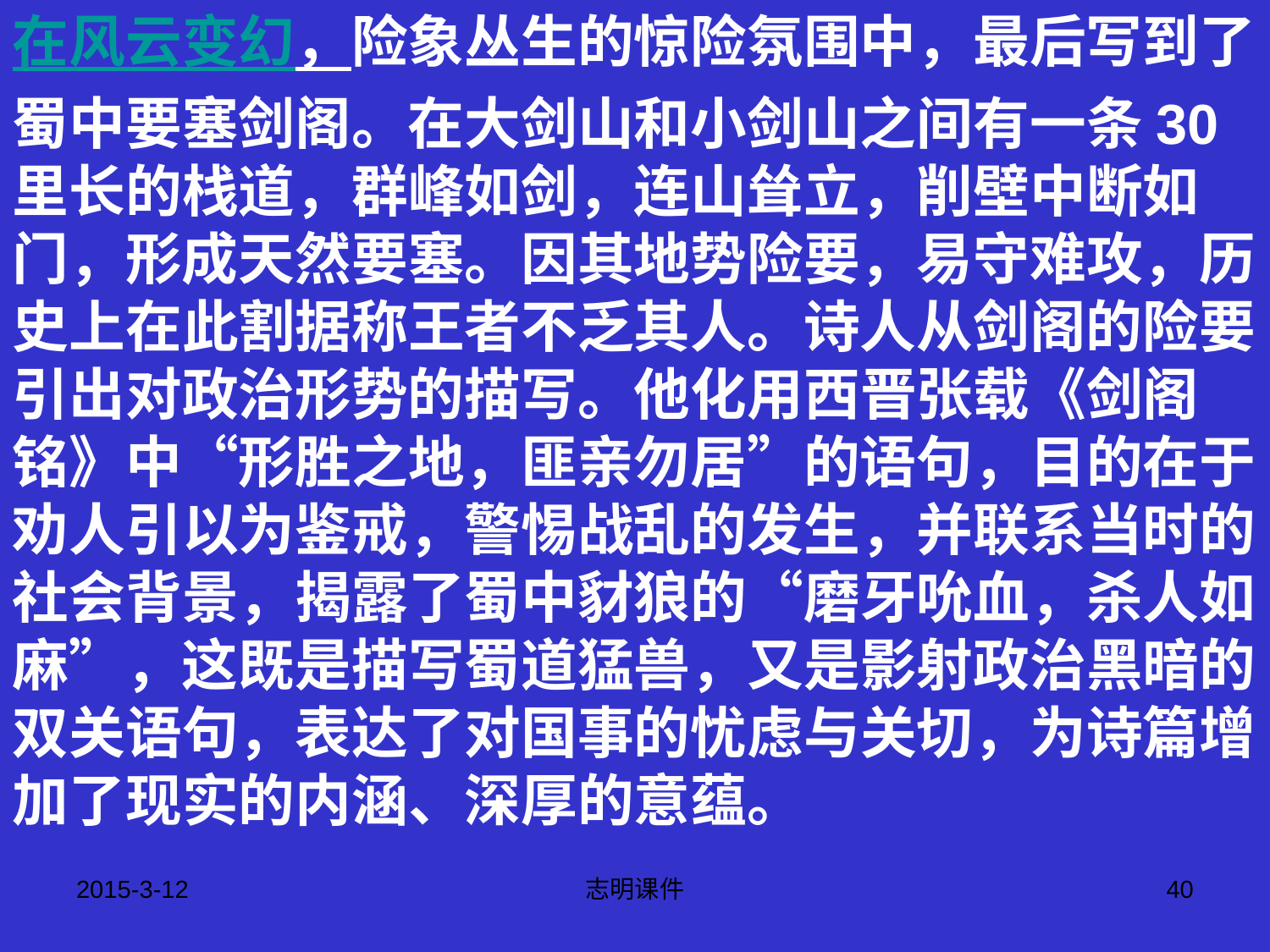

在风云变幻，险象丛生的惊险氛围中，最后写到了蜀中要塞剑阁。在大剑山和小剑山之间有一条30里长的栈道，群峰如剑，连山耸立，削壁中断如门，形成天然要塞。因其地势险要，易守难攻，历史上在此割据称王者不乏其人。诗人从剑阁的险要引出对政治形势的描写。他化用西晋张载《剑阁铭》中“形胜之地，匪亲勿居”的语句，目的在于劝人引以为鉴戒，警惕战乱的发生，并联系当时的社会背景，揭露了蜀中豺狼的“磨牙吮血，杀人如麻”，这既是描写蜀道猛兽，又是影射政治黑暗的双关语句，表达了对国事的忧虑与关切，为诗篇增加了现实的内涵、深厚的意蕴。

2015-3-12
志明课件
40